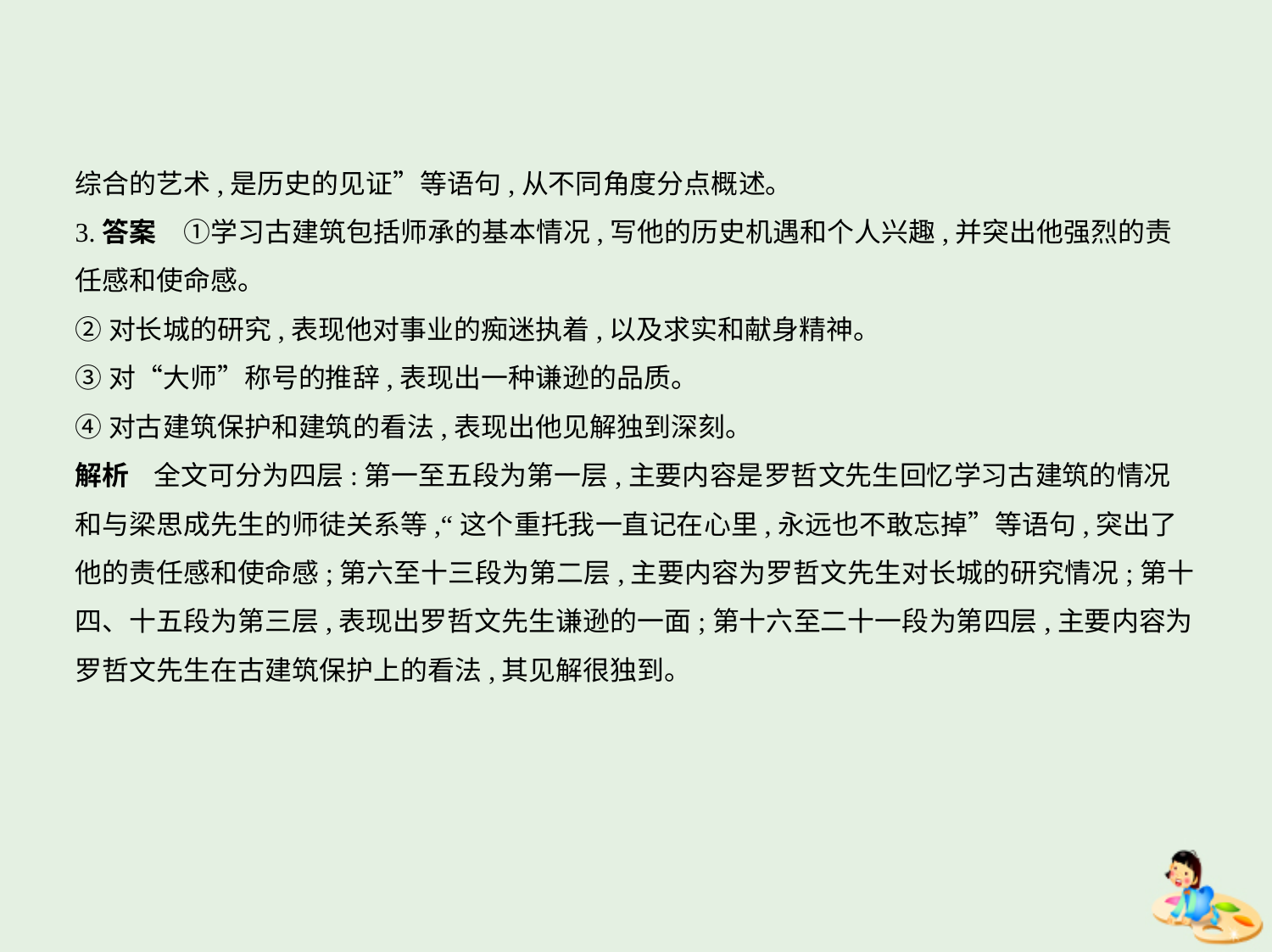

综合的艺术,是历史的见证”等语句,从不同角度分点概述。
3.答案　①学习古建筑包括师承的基本情况,写他的历史机遇和个人兴趣,并突出他强烈的责
任感和使命感。
②对长城的研究,表现他对事业的痴迷执着,以及求实和献身精神。
③对“大师”称号的推辞,表现出一种谦逊的品质。
④对古建筑保护和建筑的看法,表现出他见解独到深刻。
解析    全文可分为四层:第一至五段为第一层,主要内容是罗哲文先生回忆学习古建筑的情况
和与梁思成先生的师徒关系等,“这个重托我一直记在心里,永远也不敢忘掉”等语句,突出了
他的责任感和使命感;第六至十三段为第二层,主要内容为罗哲文先生对长城的研究情况;第十
四、十五段为第三层,表现出罗哲文先生谦逊的一面;第十六至二十一段为第四层,主要内容为
罗哲文先生在古建筑保护上的看法,其见解很独到。